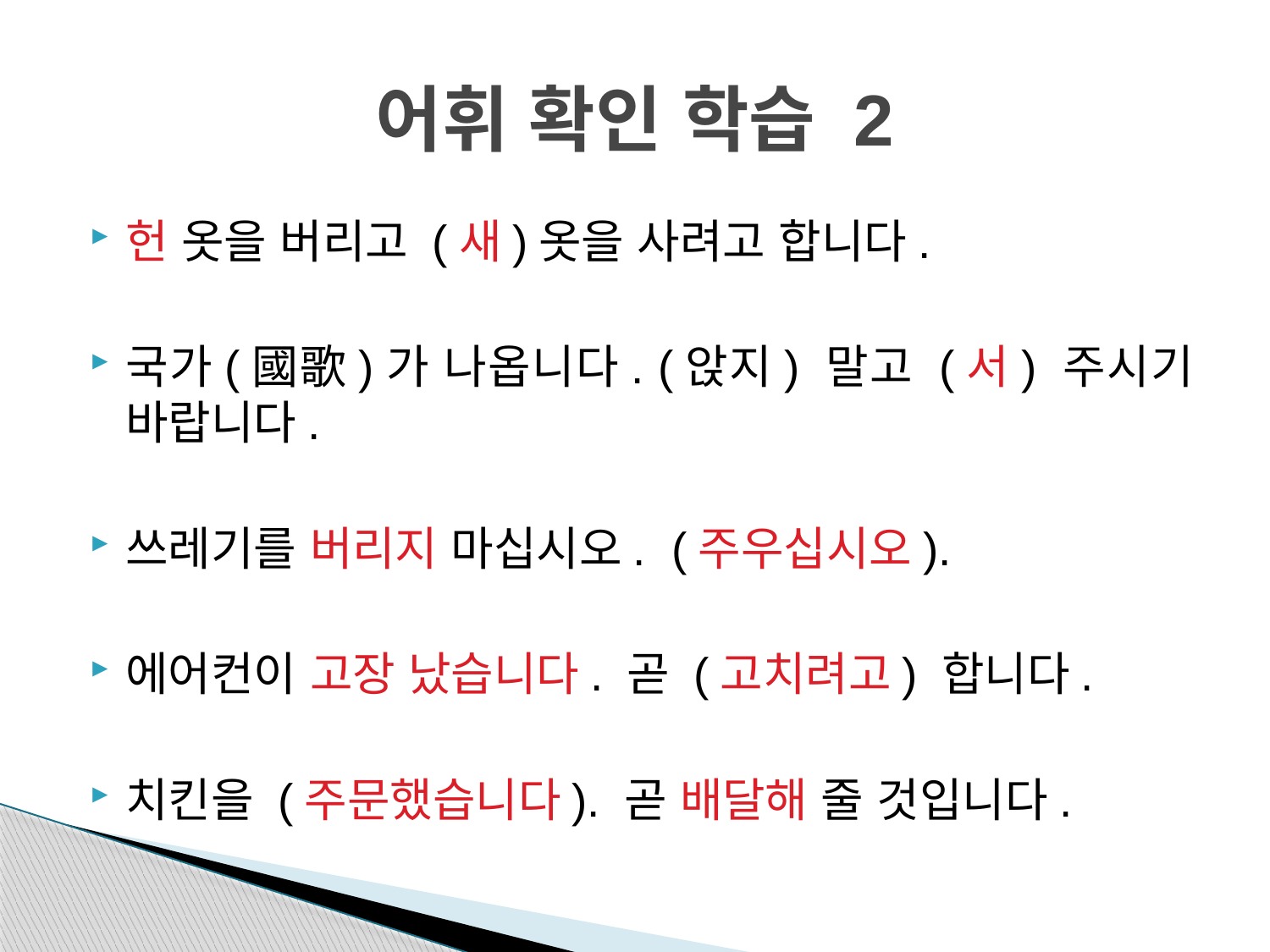

# 어휘 확인 학습 2
헌 옷을 버리고 (새)옷을 사려고 합니다.

국가(國歌)가 나옵니다. (앉지) 말고 (서) 주시기 바랍니다.

쓰레기를 버리지 마십시오.  (주우십시오).

에어컨이 고장 났습니다. 곧 (고치려고) 합니다.

치킨을 (주문했습니다). 곧 배달해 줄 것입니다.